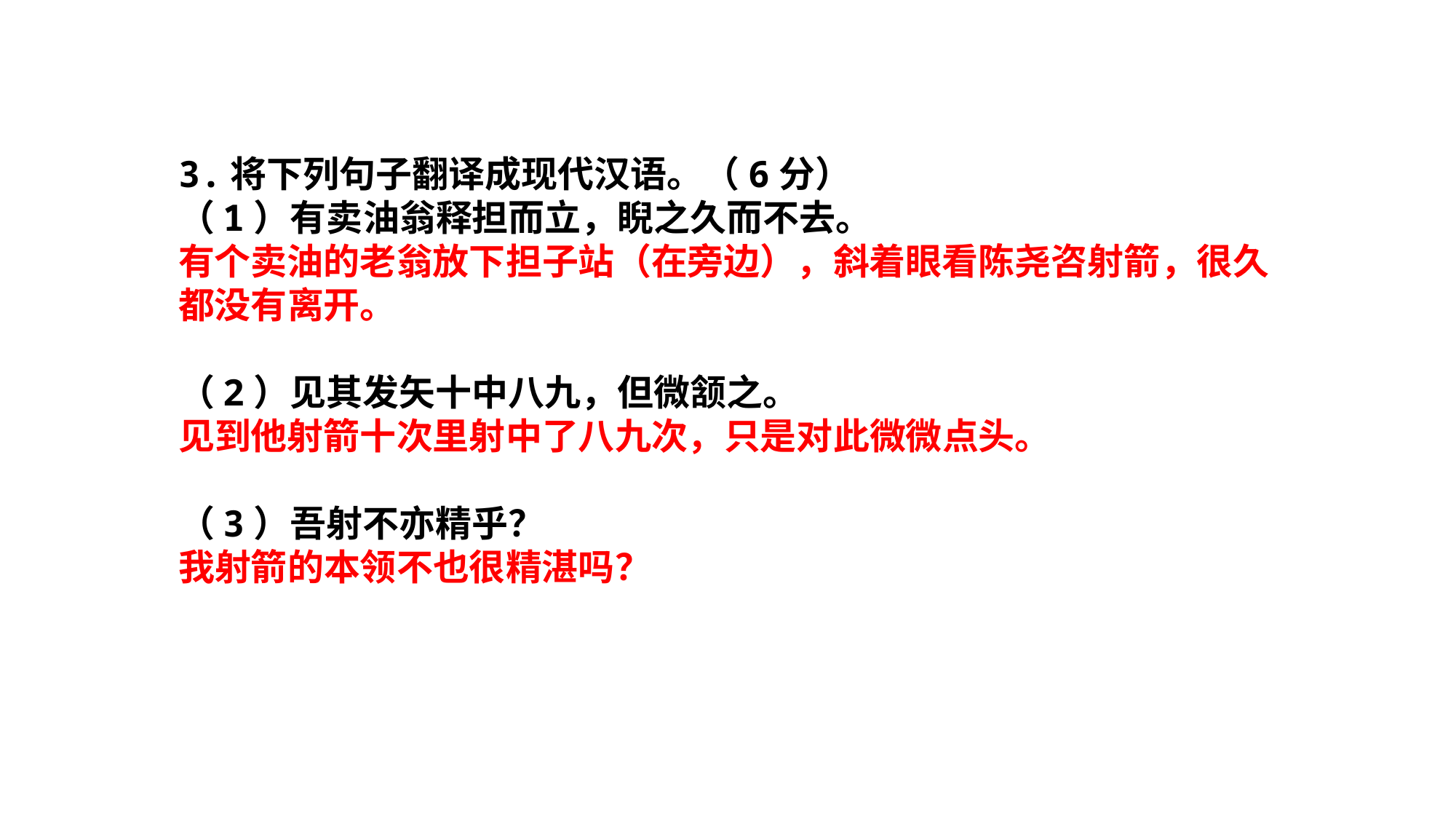

3.将下列句子翻译成现代汉语。（6分）
（1）有卖油翁释担而立，睨之久而不去。
有个卖油的老翁放下担子站（在旁边），斜着眼看陈尧咨射箭，很久都没有离开。

（2）见其发矢十中八九，但微颔之。
见到他射箭十次里射中了八九次，只是对此微微点头。

（3）吾射不亦精乎？
我射箭的本领不也很精湛吗？